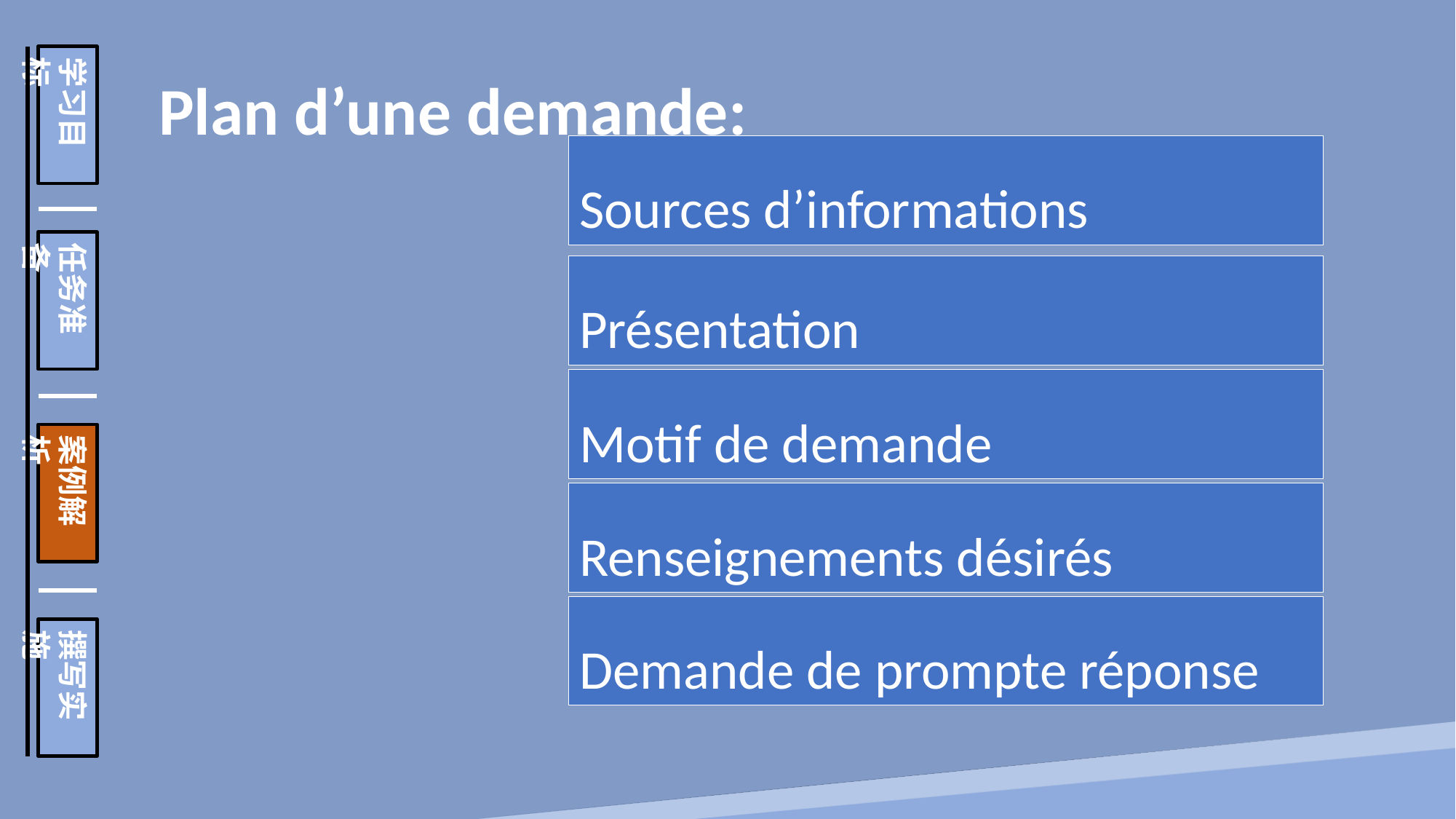

学习目标
任务准备
案例解析
撰写实施
Plan d’une demande:
Sources d’informations
Présentation
Motif de demande
Renseignements désirés
Demande de prompte réponse